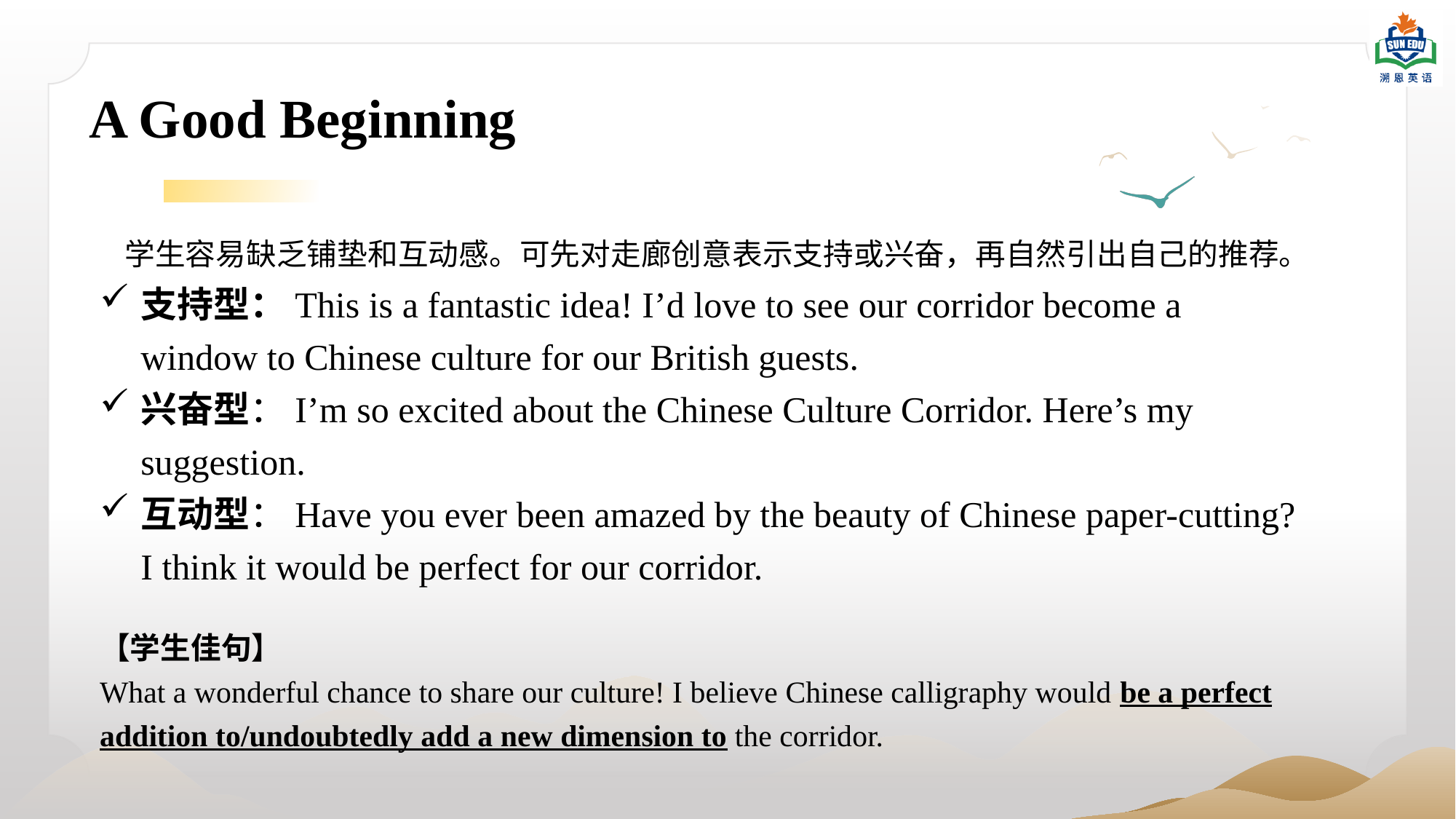

A Good Beginning
  学生容易缺乏铺垫和互动感。可先对走廊创意表示支持或兴奋，再自然引出自己的推荐。
支持型：This is a fantastic idea! I’d love to see our corridor become a window to Chinese culture for our British guests.
兴奋型：I’m so excited about the Chinese Culture Corridor. Here’s my suggestion.
互动型：Have you ever been amazed by the beauty of Chinese paper-cutting? I think it would be perfect for our corridor.

【学生佳句】
What a wonderful chance to share our culture! I believe Chinese calligraphy would be a perfect addition to/undoubtedly add a new dimension to the corridor.